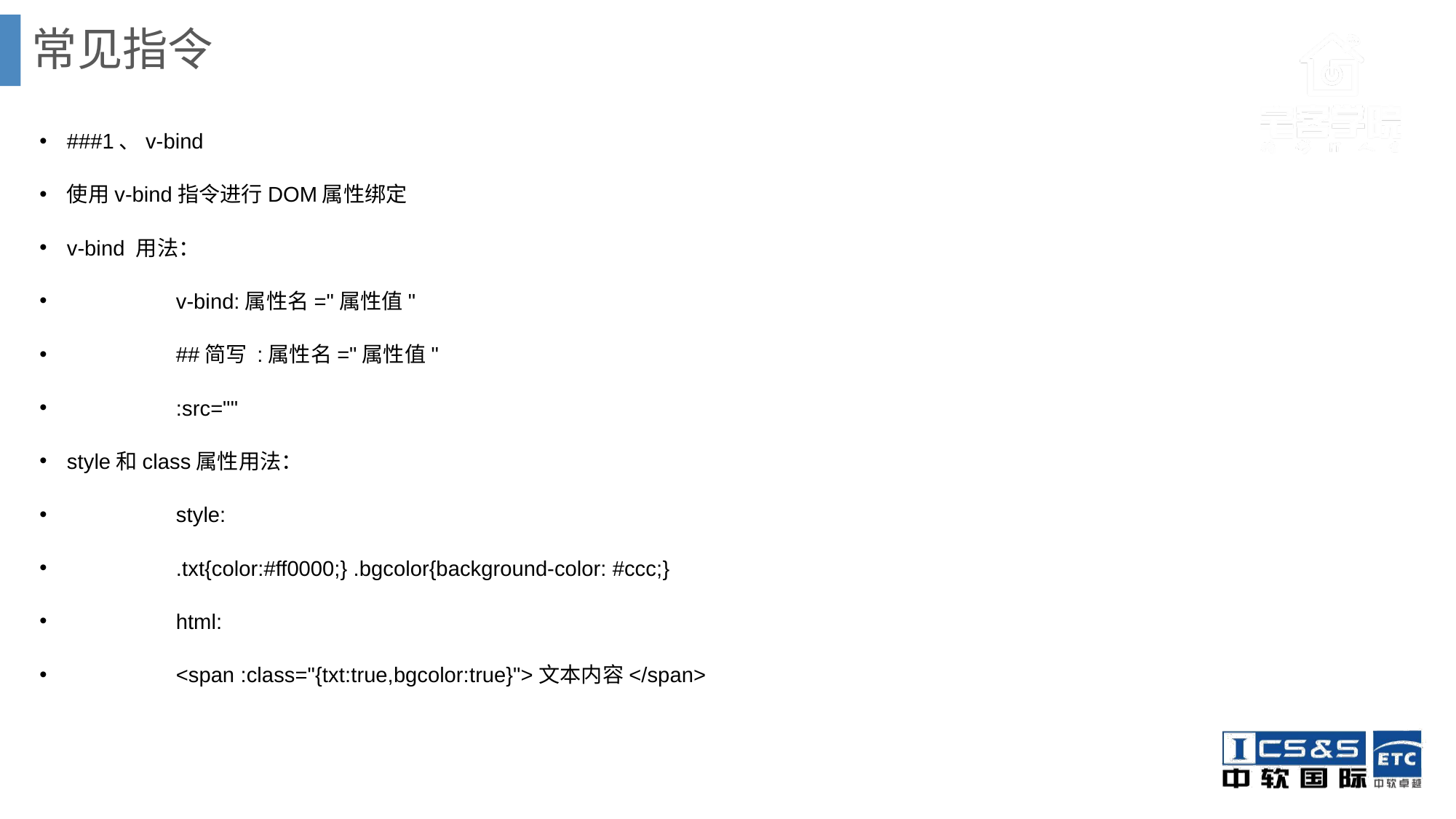

# 常见指令
###1、v-bind
使用v-bind指令进行DOM属性绑定
v-bind 用法：
	v-bind:属性名="属性值"
	##简写 :属性名="属性值"
	:src=""
style和class属性用法：
	style:
	.txt{color:#ff0000;} .bgcolor{background-color: #ccc;}
	html:
	<span :class="{txt:true,bgcolor:true}">文本内容</span>